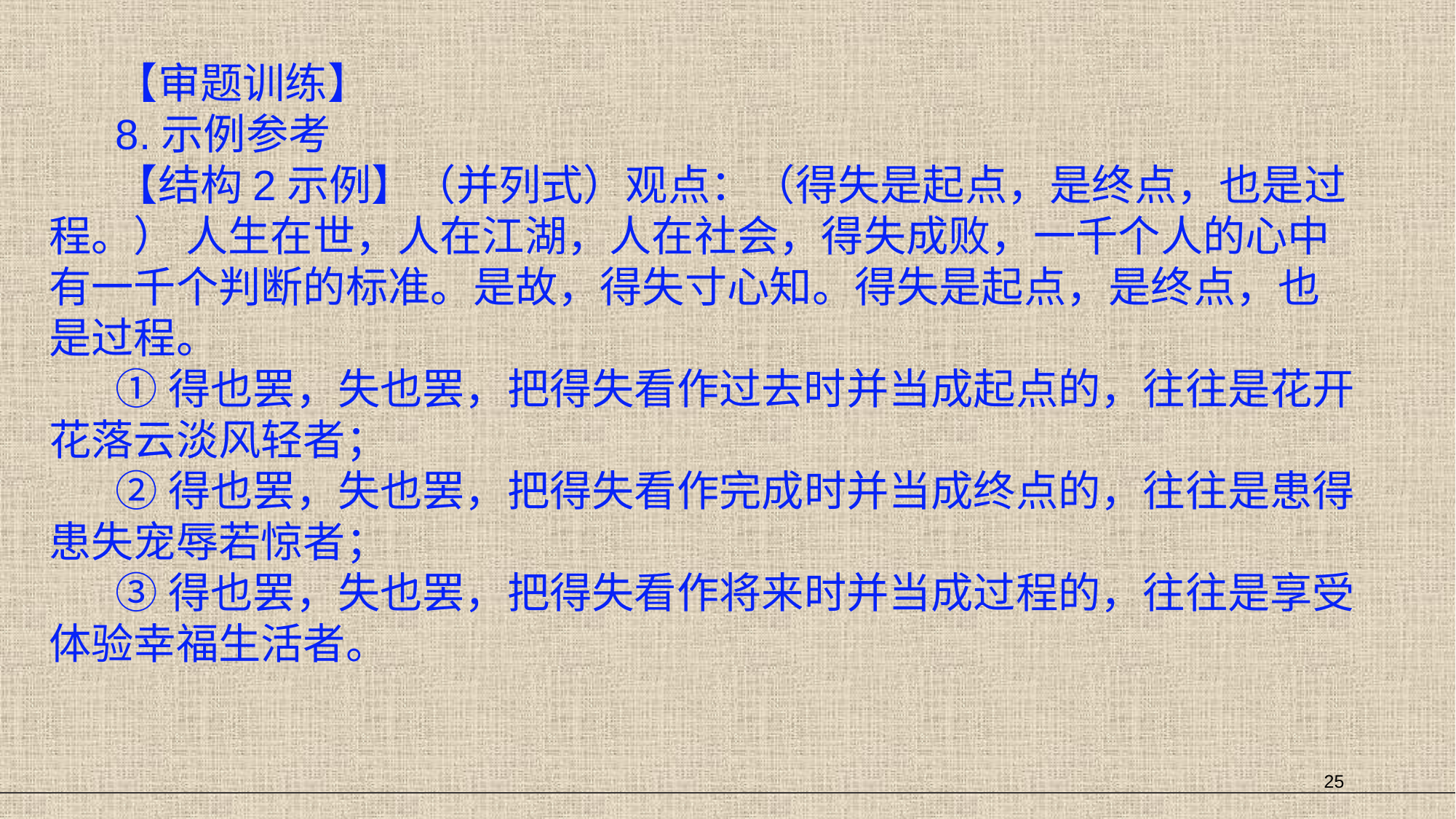

【审题训练】
8.示例参考
【结构2示例】（并列式）观点：（得失是起点，是终点，也是过程。） 人生在世，人在江湖，人在社会，得失成败，一千个人的心中有一千个判断的标准。是故，得失寸心知。得失是起点，是终点，也是过程。
①得也罢，失也罢，把得失看作过去时并当成起点的，往往是花开花落云淡风轻者；
②得也罢，失也罢，把得失看作完成时并当成终点的，往往是患得患失宠辱若惊者；
③得也罢，失也罢，把得失看作将来时并当成过程的，往往是享受体验幸福生活者。
25